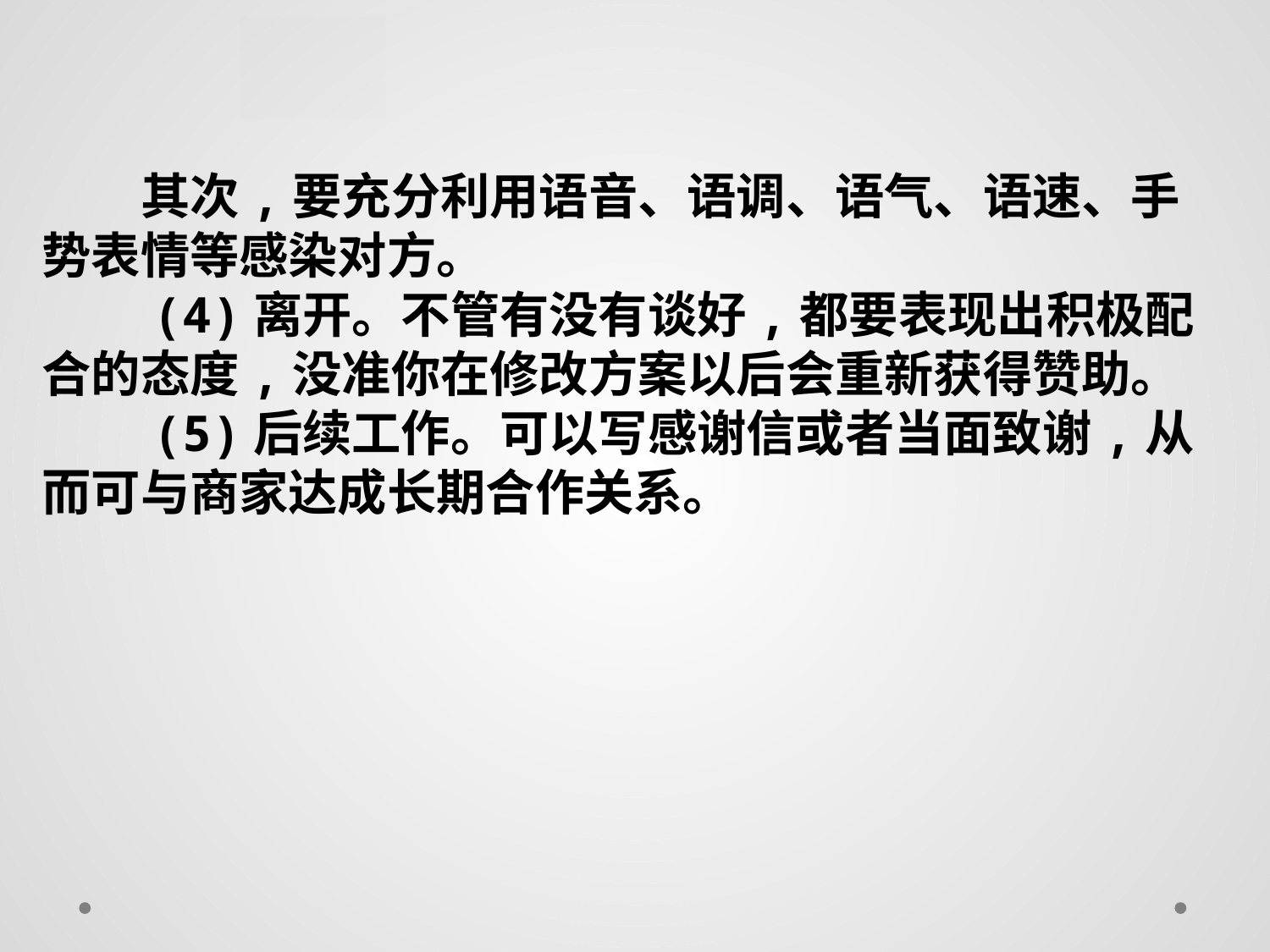

其次,要充分利用语音、语调、语气、语速、手势表情等感染对方。
　　(4)离开。不管有没有谈好,都要表现出积极配合的态度,没准你在修改方案以后会重新获得赞助。
　　(5)后续工作。可以写感谢信或者当面致谢,从而可与商家达成长期合作关系。